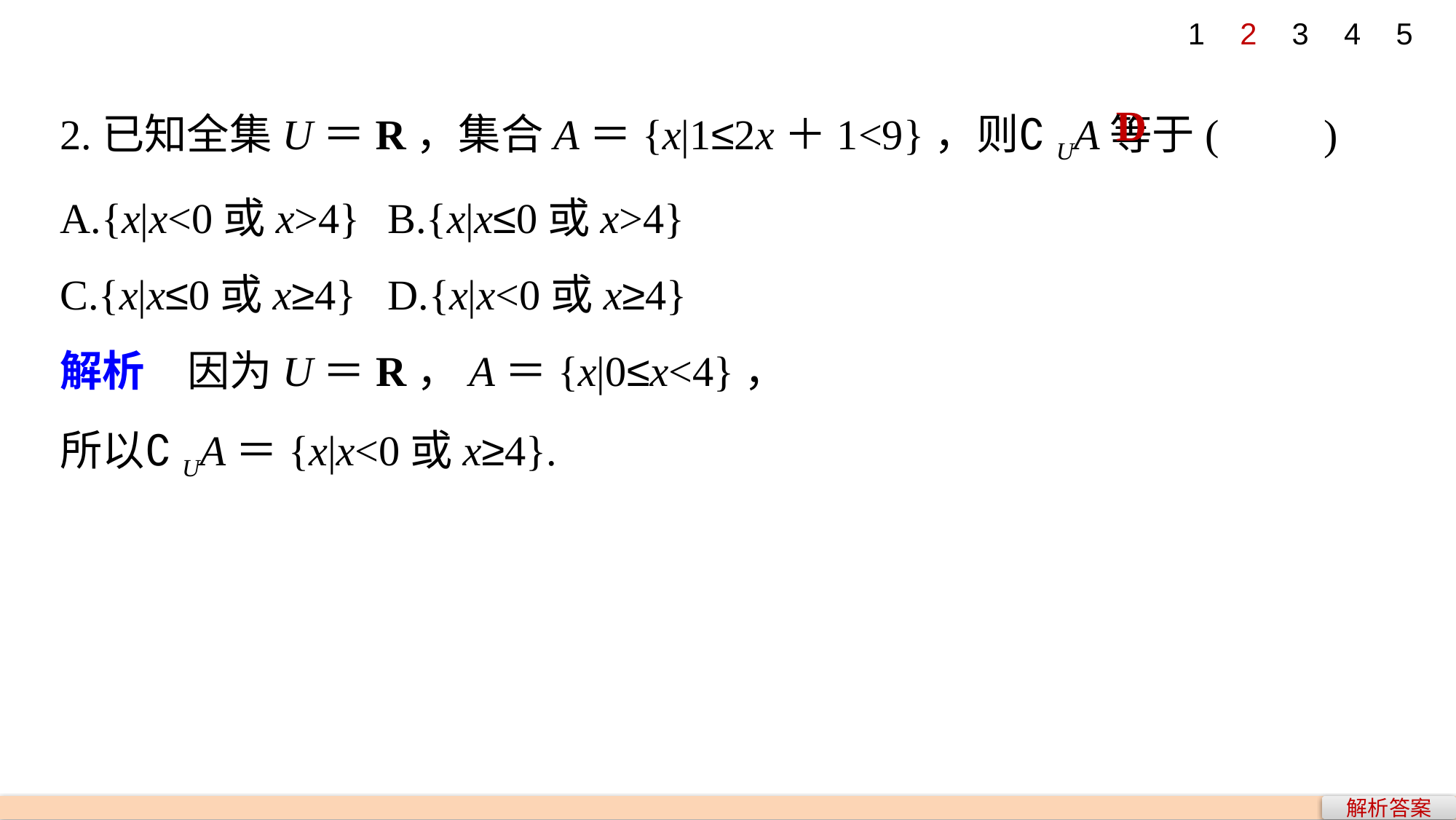

1
2
3
4
5
2.已知全集U＝R，集合A＝{x|1≤2x＋1<9}，则∁UA等于(　　)
A.{x|x<0或x>4}  	B.{x|x≤0或x>4}
C.{x|x≤0或x≥4}  	D.{x|x<0或x≥4}
解析　因为U＝R，A＝{x|0≤x<4}，
所以∁UA＝{x|x<0或x≥4}.
D
解析答案